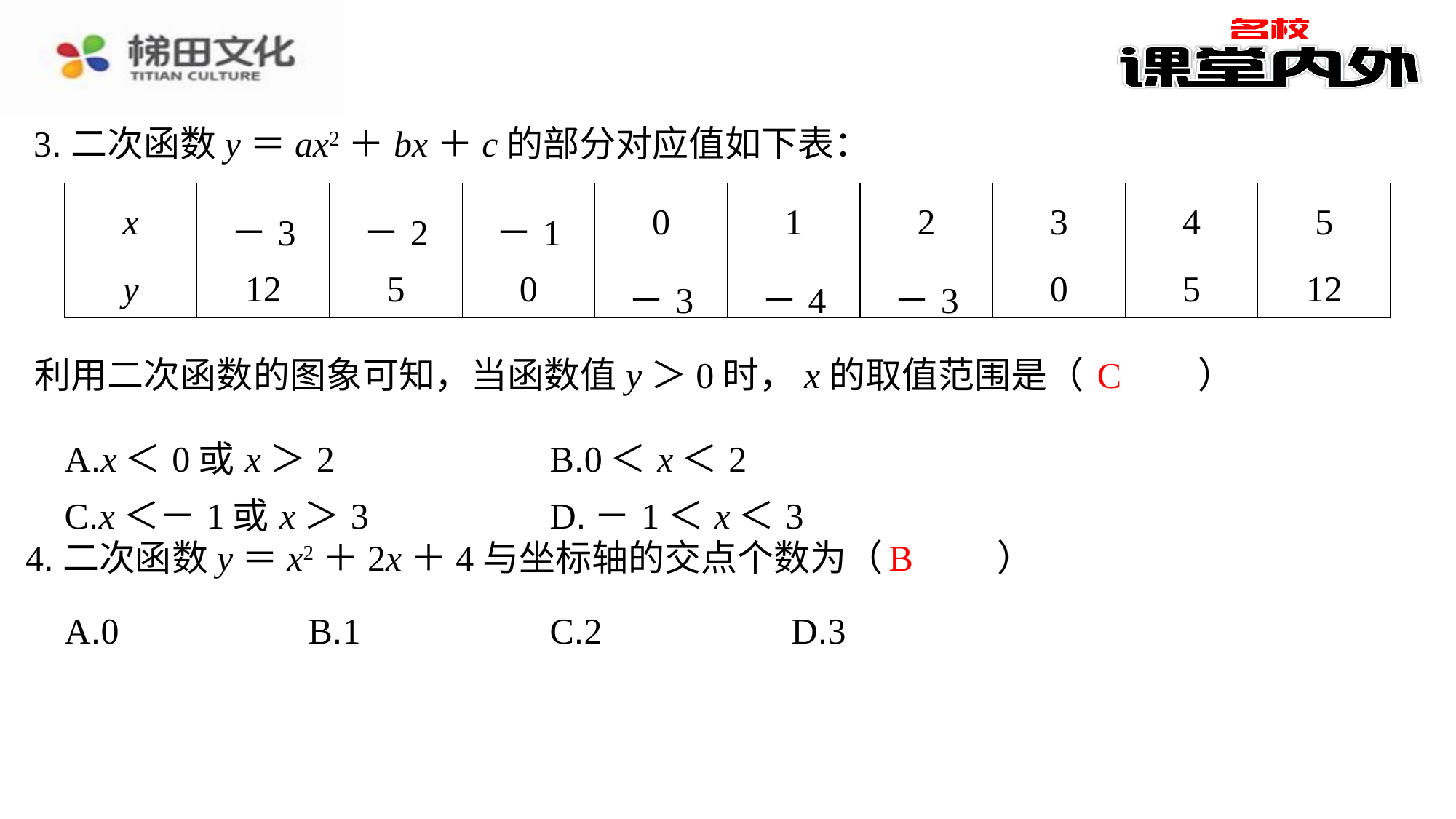

3.二次函数y＝ax2＋bx＋c的部分对应值如下表：
| x | －3 | －2 | －1 | 0 | 1 | 2 | 3 | 4 | 5 |
| --- | --- | --- | --- | --- | --- | --- | --- | --- | --- |
| y | 12 | 5 | 0 | －3 | －4 | －3 | 0 | 5 | 12 |
C
利用二次函数的图象可知，当函数值y＞0时，x的取值范围是（　C　）
| A.x＜0或x＞2 | B.0＜x＜2 |
| --- | --- |
| C.x＜－1或x＞3 | D.－1＜x＜3 |
B
4.二次函数y＝x2＋2x＋4与坐标轴的交点个数为（　B　）
| A.0 | B.1 | C.2 | D.3 |
| --- | --- | --- | --- |